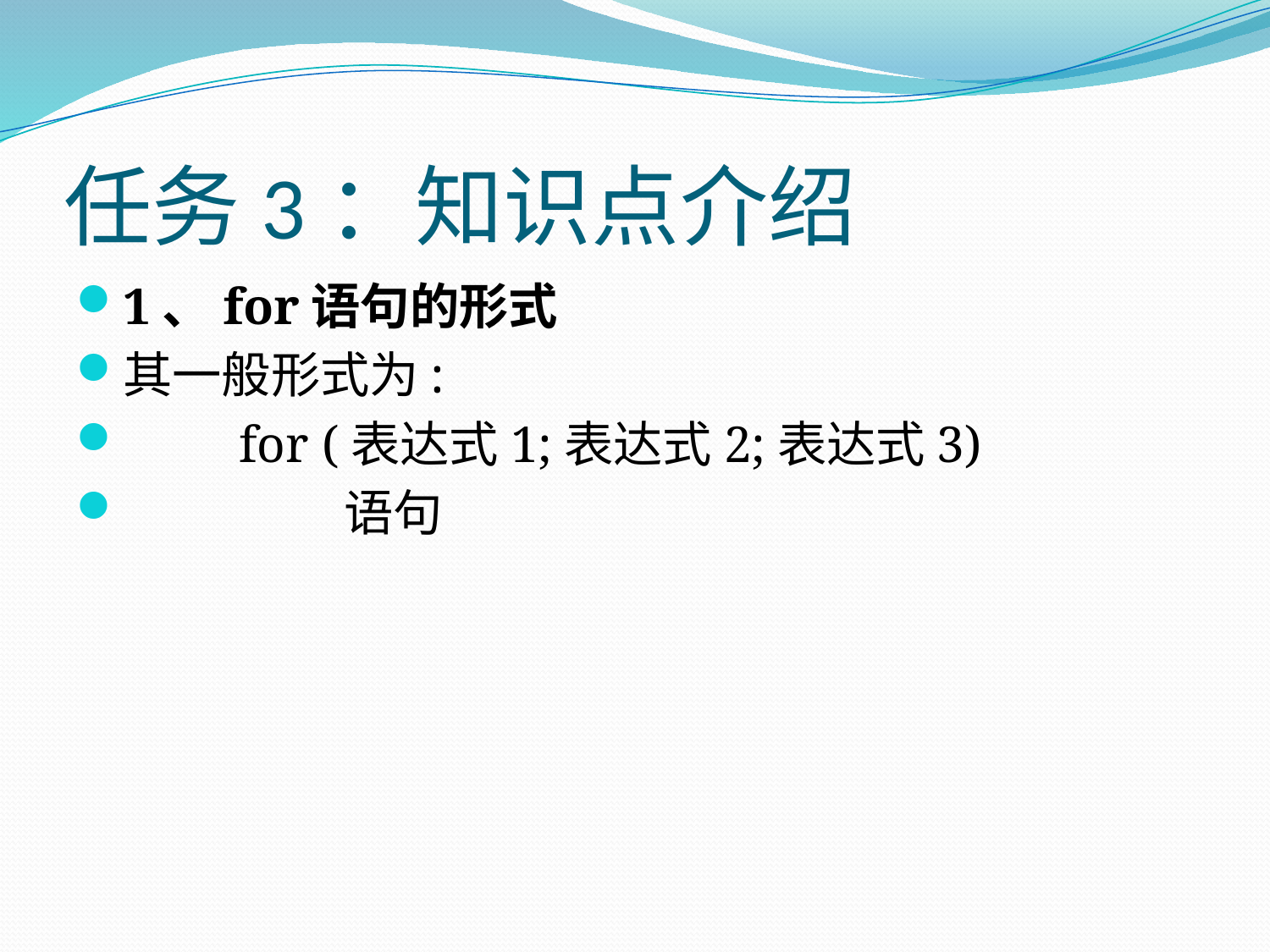

# 任务3：知识点介绍
1、for语句的形式
其一般形式为:
         for (表达式1;表达式2;表达式3)
                   语句